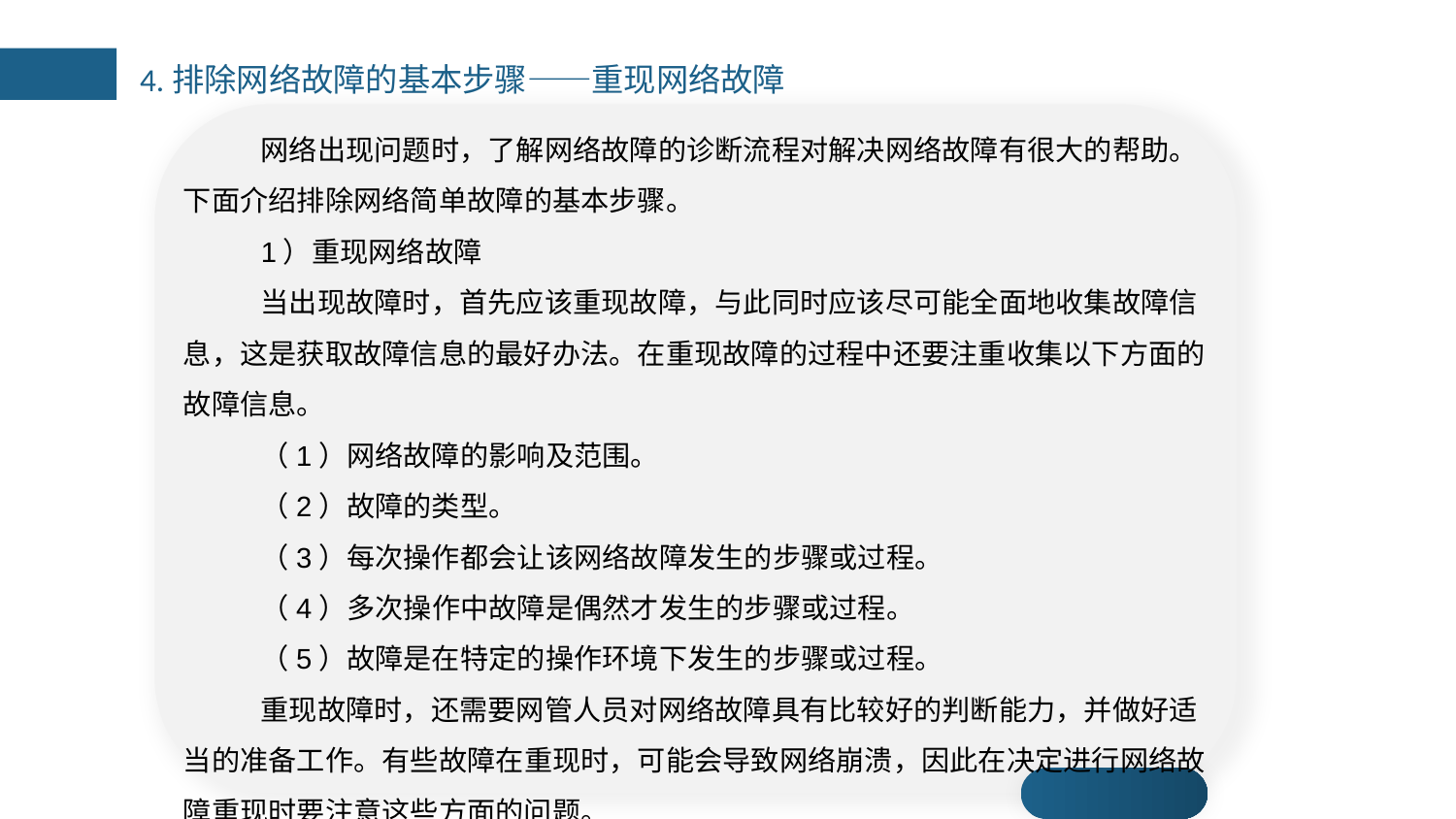

4.排除网络故障的基本步骤——重现网络故障

网络出现问题时，了解网络故障的诊断流程对解决网络故障有很大的帮助。下面介绍排除网络简单故障的基本步骤。
1）重现网络故障
当出现故障时，首先应该重现故障，与此同时应该尽可能全面地收集故障信息，这是获取故障信息的最好办法。在重现故障的过程中还要注重收集以下方面的故障信息。
（1）网络故障的影响及范围。
（2）故障的类型。
（3）每次操作都会让该网络故障发生的步骤或过程。
（4）多次操作中故障是偶然才发生的步骤或过程。
（5）故障是在特定的操作环境下发生的步骤或过程。
重现故障时，还需要网管人员对网络故障具有比较好的判断能力，并做好适当的准备工作。有些故障在重现时，可能会导致网络崩溃，因此在决定进行网络故障重现时要注意这些方面的问题。